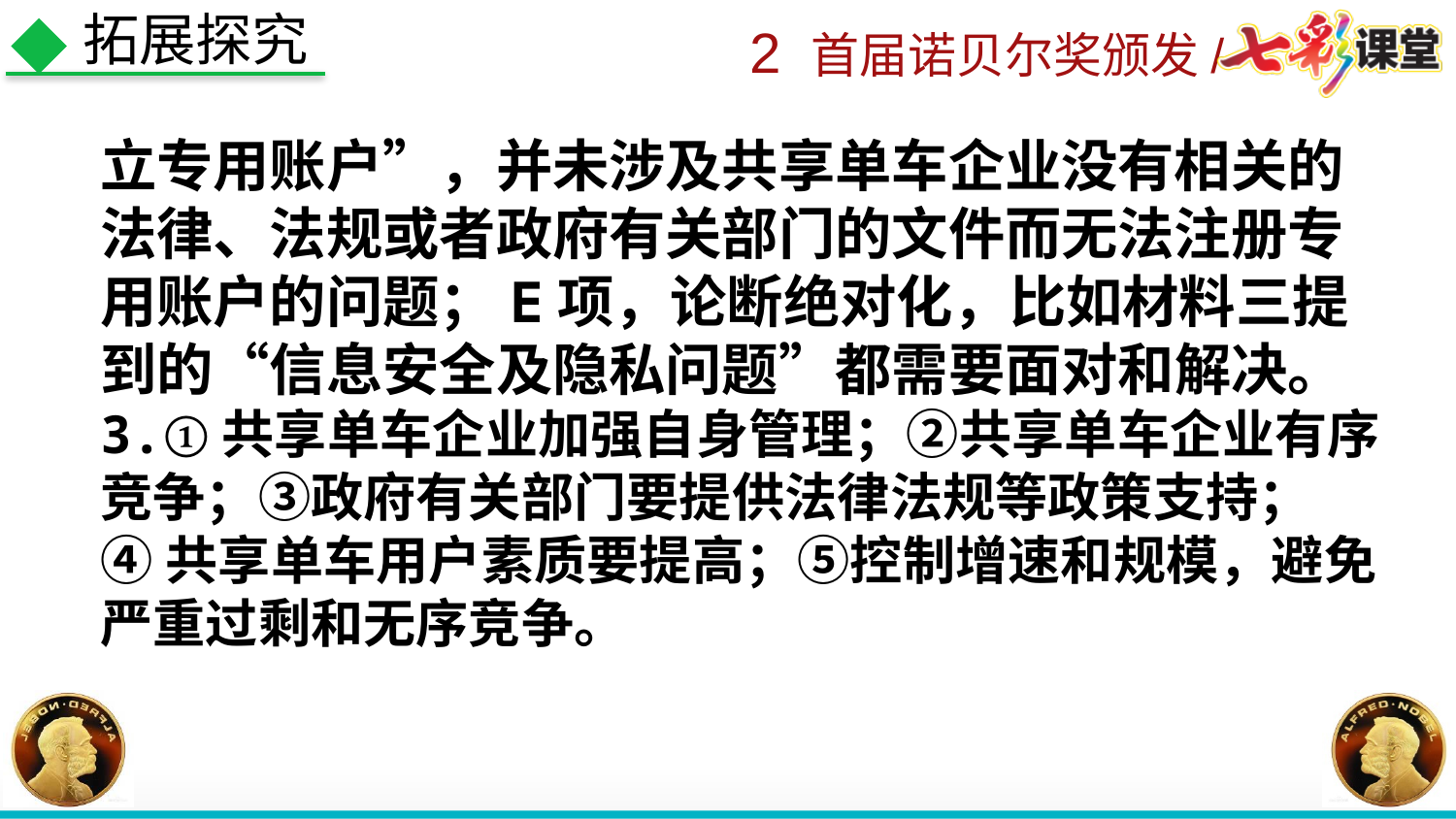

拓展探究

立专用账户”，并未涉及共享单车企业没有相关的法律、法规或者政府有关部门的文件而无法注册专用账户的问题；E项，论断绝对化，比如材料三提到的“信息安全及隐私问题”都需要面对和解决。
3.①共享单车企业加强自身管理；②共享单车企业有序竞争；③政府有关部门要提供法律法规等政策支持；
④共享单车用户素质要提高；⑤控制增速和规模，避免严重过剩和无序竞争。